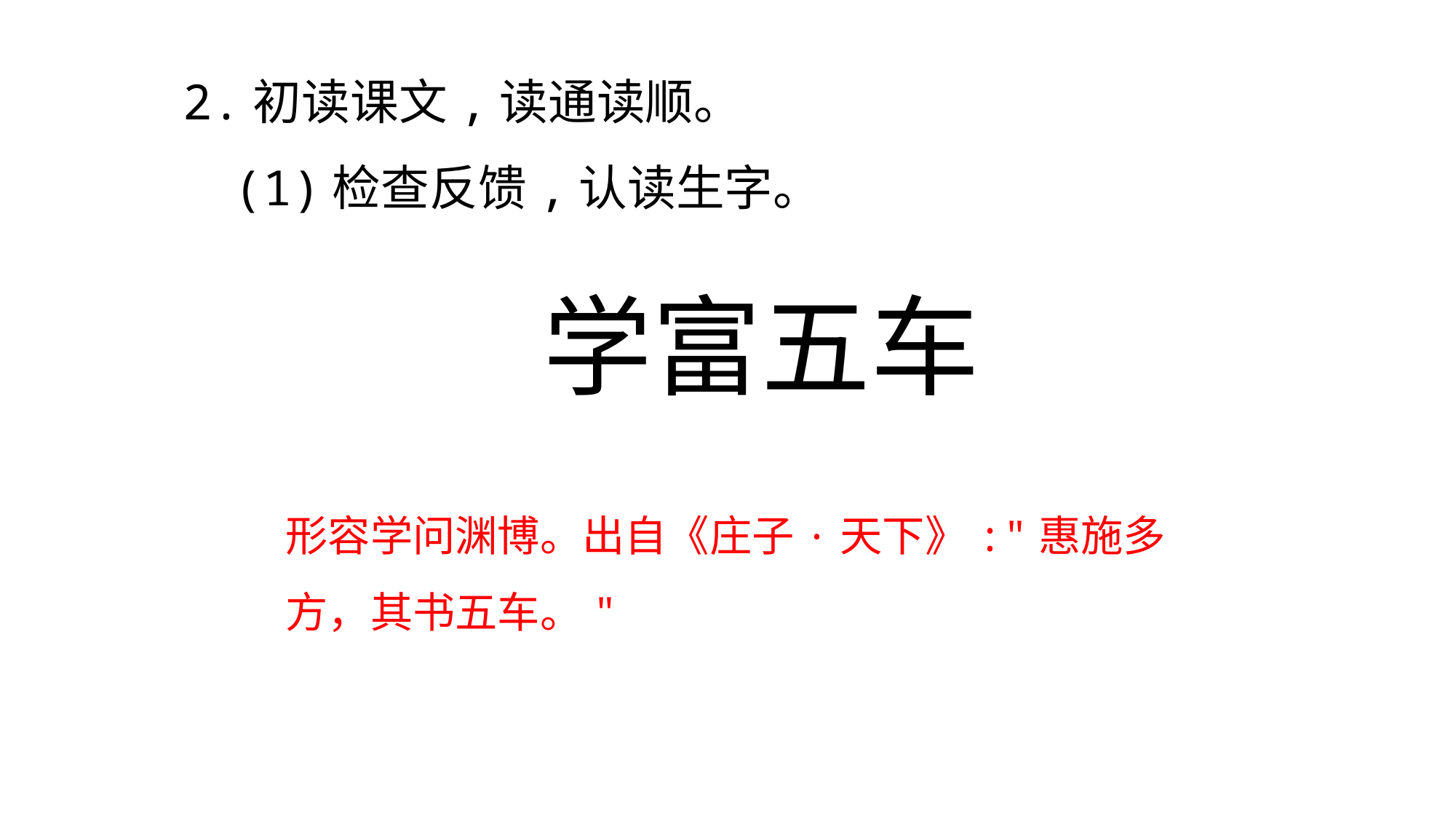

2.初读课文,读通读顺。
(1)检查反馈,认读生字。
学富五车
形容学问渊博。出自《庄子·天下》:"惠施多方，其书五车。"